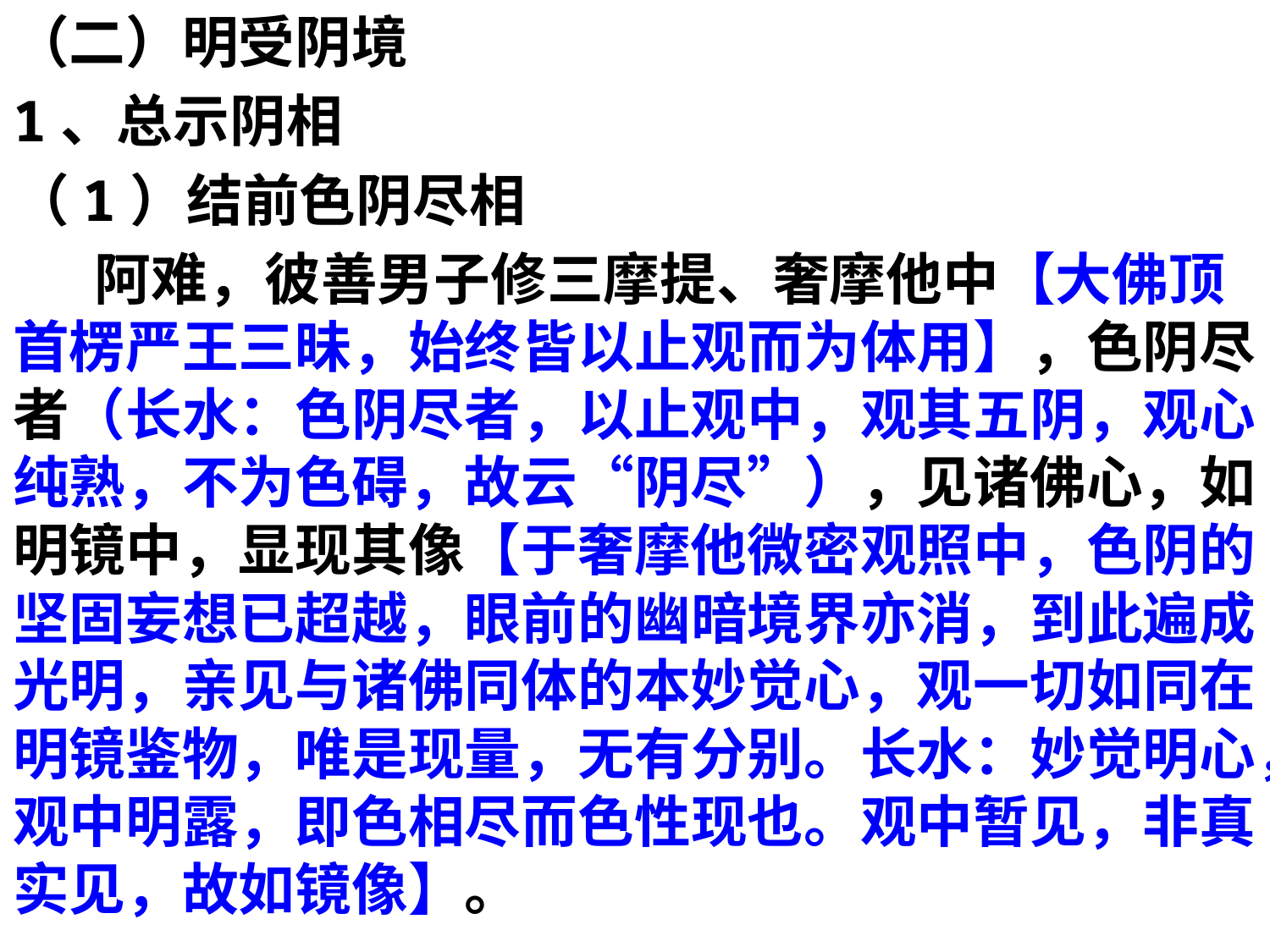

（二）明受阴境
1、总示阴相
（1）结前色阴尽相
　  阿难，彼善男子修三摩提、奢摩他中【大佛顶首楞严王三昧，始终皆以止观而为体用】，色阴尽者（长水：色阴尽者，以止观中，观其五阴，观心纯熟，不为色碍，故云“阴尽”），见诸佛心，如明镜中，显现其像【于奢摩他微密观照中，色阴的坚固妄想已超越，眼前的幽暗境界亦消，到此遍成光明，亲见与诸佛同体的本妙觉心，观一切如同在明镜鉴物，唯是现量，无有分别。长水：妙觉明心，观中明露，即色相尽而色性现也。观中暂见，非真实见，故如镜像】。